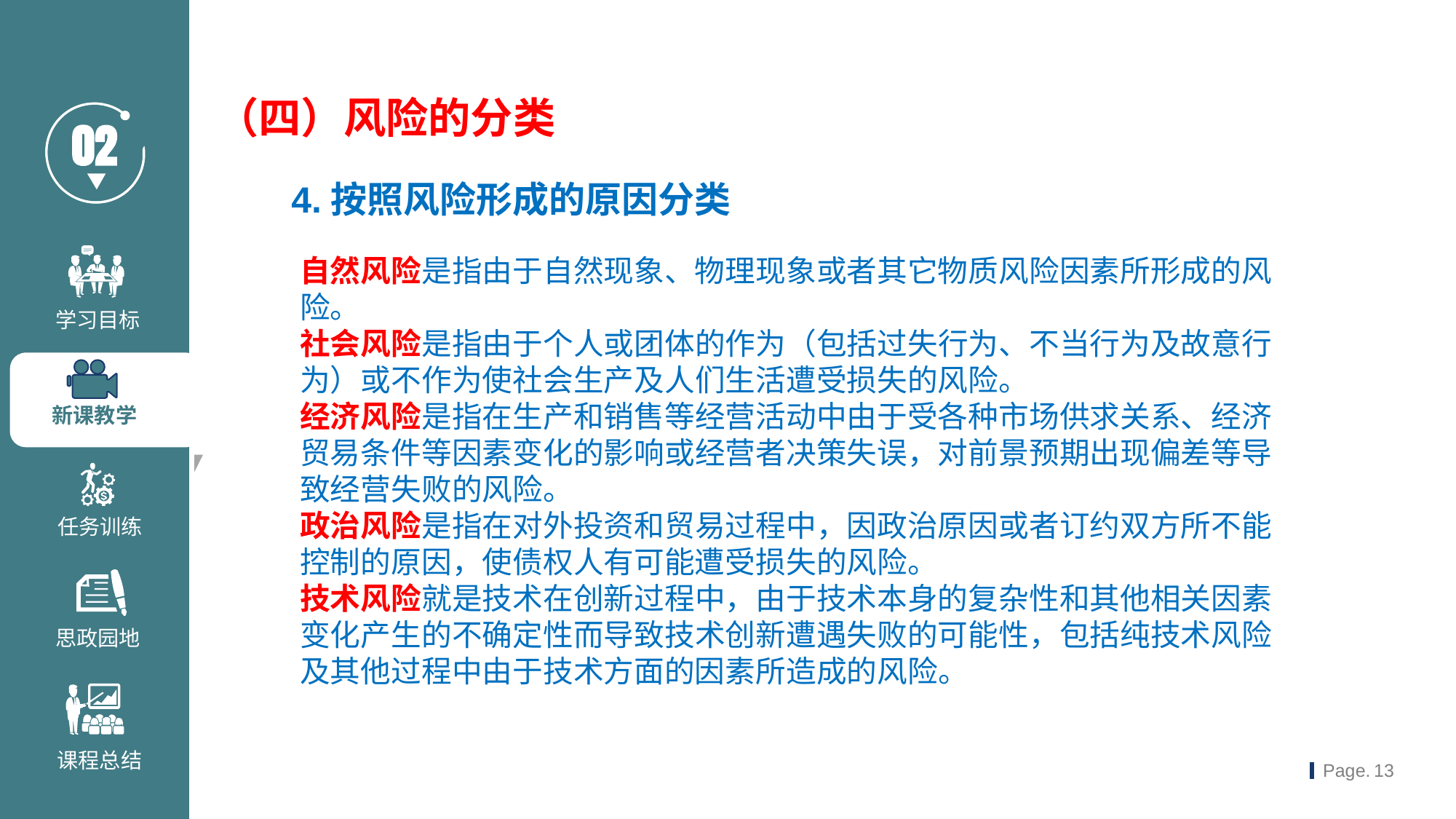

（四）风险的分类
4.按照风险形成的原因分类
自然风险是指由于自然现象、物理现象或者其它物质风险因素所形成的风险。
社会风险是指由于个人或团体的作为（包括过失行为、不当行为及故意行为）或不作为使社会生产及人们生活遭受损失的风险。
经济风险是指在生产和销售等经营活动中由于受各种市场供求关系、经济贸易条件等因素变化的影响或经营者决策失误，对前景预期出现偏差等导致经营失败的风险。
政治风险是指在对外投资和贸易过程中，因政治原因或者订约双方所不能控制的原因，使债权人有可能遭受损失的风险。
技术风险就是技术在创新过程中，由于技术本身的复杂性和其他相关因素变化产生的不确定性而导致技术创新遭遇失败的可能性，包括纯技术风险及其他过程中由于技术方面的因素所造成的风险。